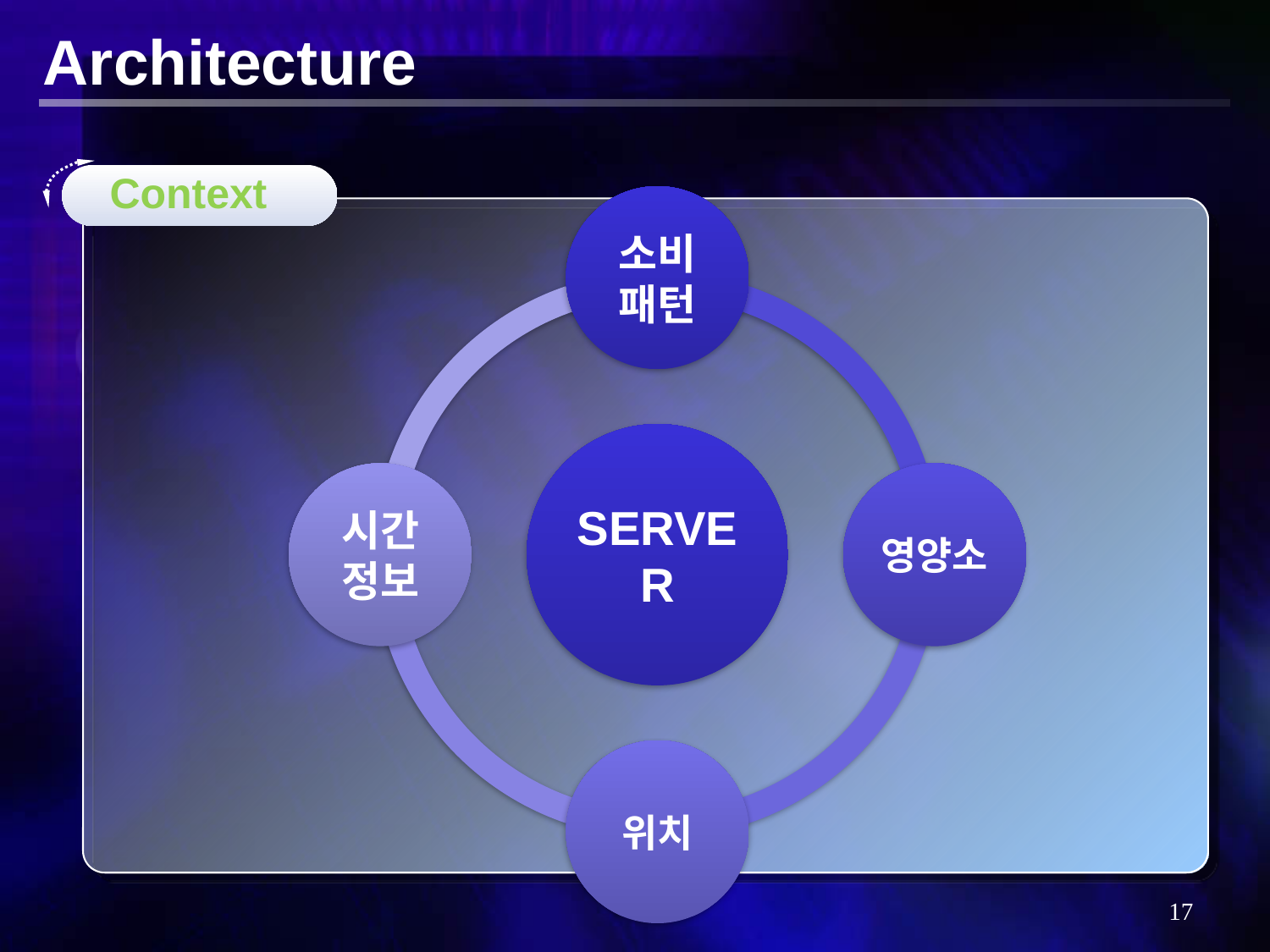

Architecture

Context

SERVER
소비
패턴
영양소
위치
시간
정보
17